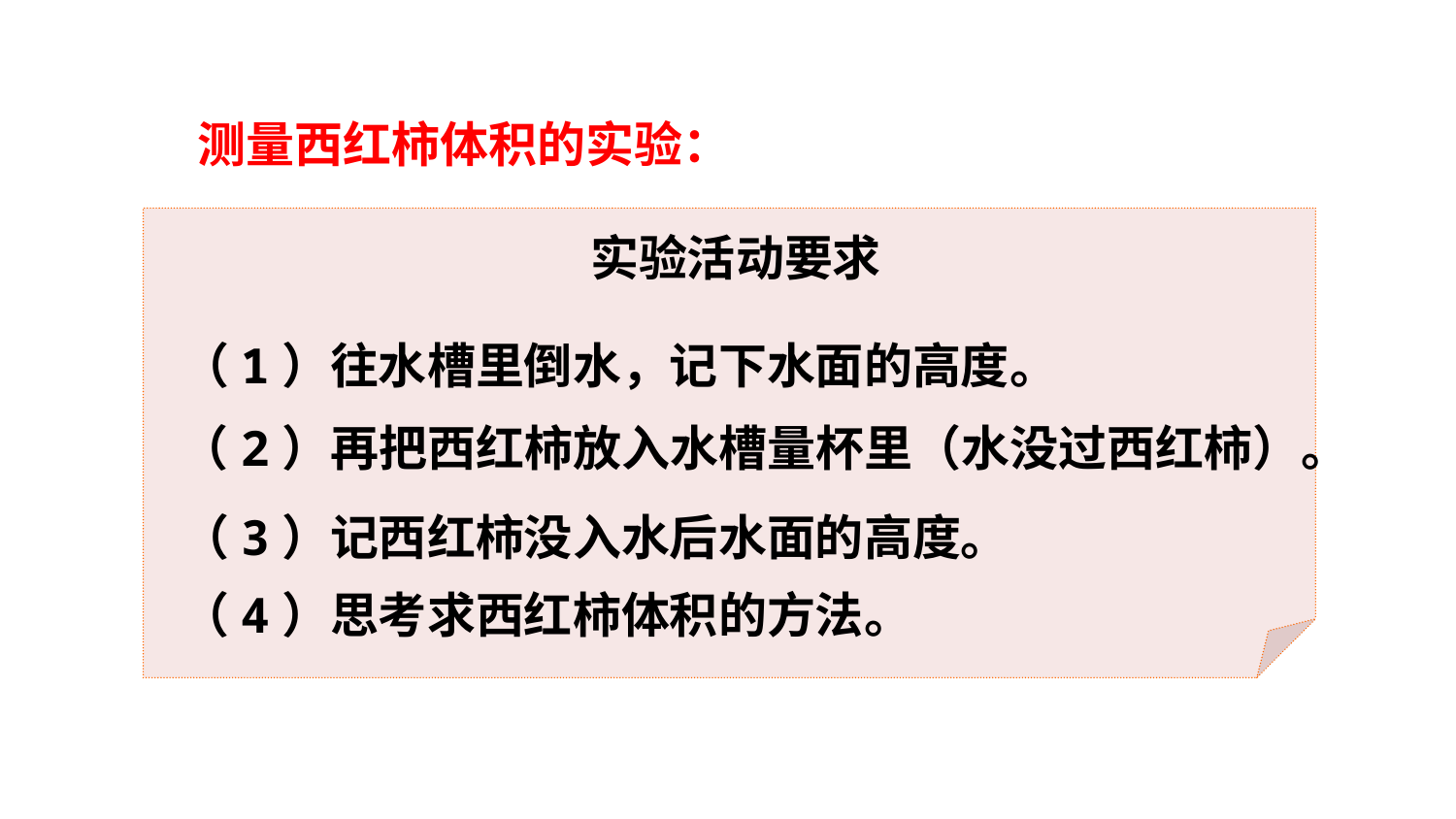

测量西红柿体积的实验：

实验活动要求
（1）往水槽里倒水，记下水面的高度。
（2）再把西红柿放入水槽量杯里（水没过西红柿）。
（3）记西红柿没入水后水面的高度。
（4）思考求西红柿体积的方法。